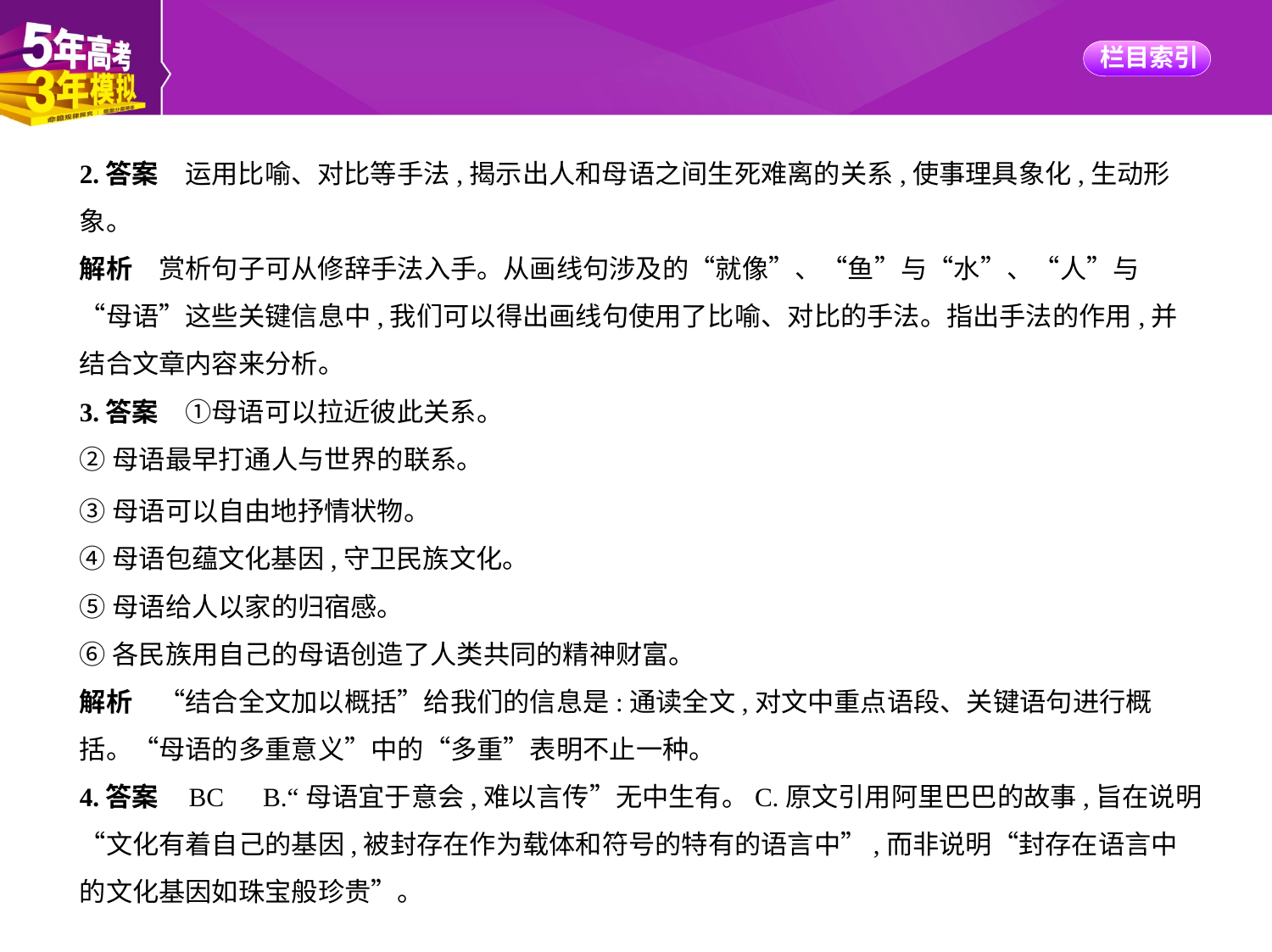

2.答案　运用比喻、对比等手法,揭示出人和母语之间生死难离的关系,使事理具象化,生动形
象。
解析　赏析句子可从修辞手法入手。从画线句涉及的“就像”、“鱼”与“水”、“人”与
“母语”这些关键信息中,我们可以得出画线句使用了比喻、对比的手法。指出手法的作用,并
结合文章内容来分析。
3.答案　①母语可以拉近彼此关系。
②母语最早打通人与世界的联系。
③母语可以自由地抒情状物。
④母语包蕴文化基因,守卫民族文化。
⑤母语给人以家的归宿感。
⑥各民族用自己的母语创造了人类共同的精神财富。
解析　“结合全文加以概括”给我们的信息是:通读全文,对文中重点语段、关键语句进行概
括。“母语的多重意义”中的“多重”表明不止一种。
4.答案    BC　B.“母语宜于意会,难以言传”无中生有。C.原文引用阿里巴巴的故事,旨在说明
“文化有着自己的基因,被封存在作为载体和符号的特有的语言中”,而非说明“封存在语言中
的文化基因如珠宝般珍贵”。